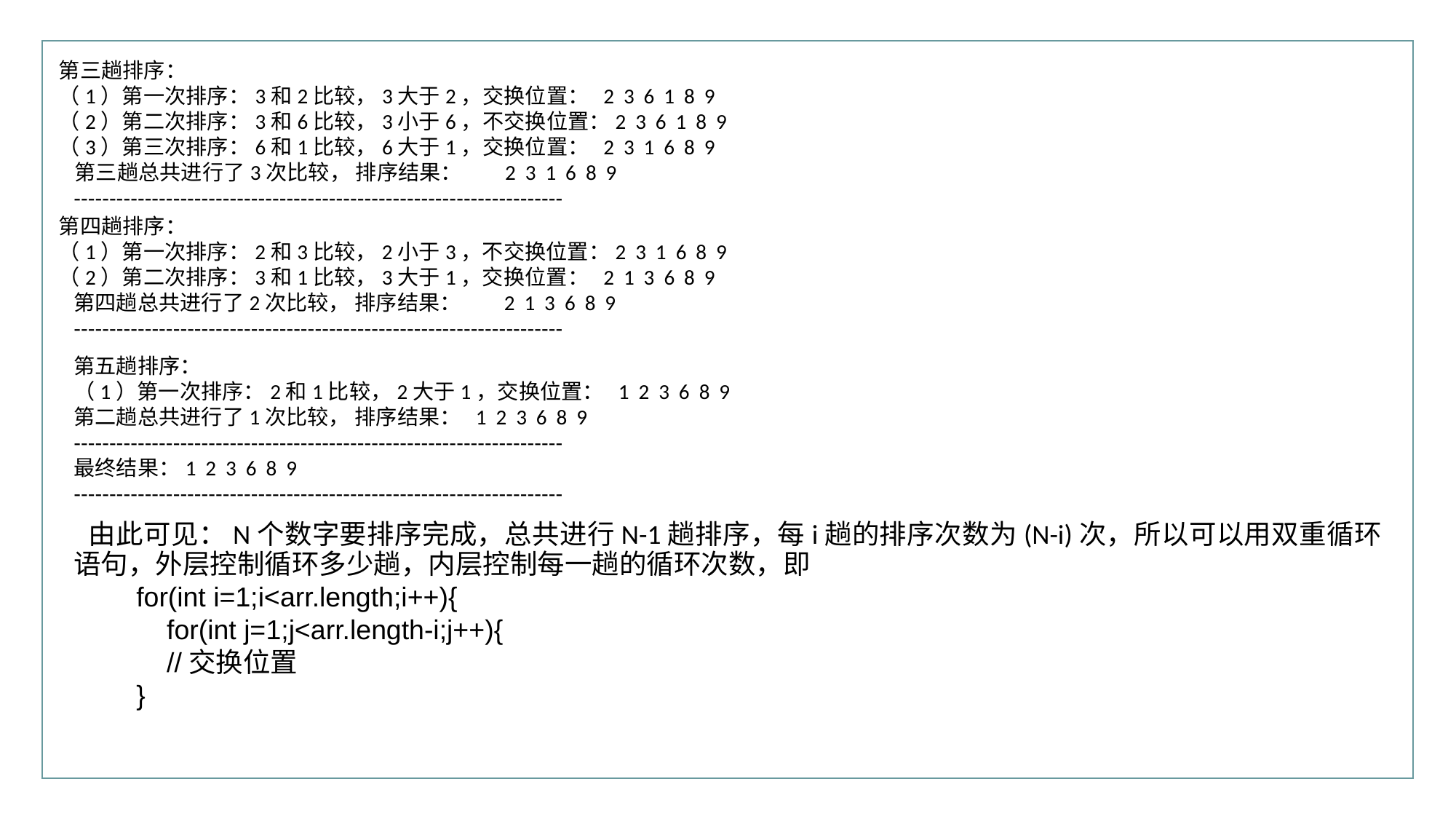

第三趟排序：
（1）第一次排序：3和2比较，3大于2，交换位置：  2  3  6  1  8  9
（2）第二次排序：3和6比较，3小于6，不交换位置：2  3  6  1  8  9
（3）第三次排序：6和1比较，6大于1，交换位置：  2  3  1  6  8  9
第三趟总共进行了3次比较， 排序结果：        2  3  1  6  8  9
---------------------------------------------------------------------
第四趟排序：
（1）第一次排序：2和3比较，2小于3，不交换位置：2  3  1  6  8  9
（2）第二次排序：3和1比较，3大于1，交换位置：  2  1  3  6  8  9
第四趟总共进行了2次比较， 排序结果：        2  1  3  6  8  9
---------------------------------------------------------------------
第五趟排序：
（1）第一次排序：2和1比较，2大于1，交换位置：  1  2  3  6  8  9
第二趟总共进行了1次比较， 排序结果：  1  2  3  6  8  9
---------------------------------------------------------------------
最终结果：1  2  3  6  8  9
---------------------------------------------------------------------
由此可见：N个数字要排序完成，总共进行N-1趟排序，每i趟的排序次数为(N-i)次，所以可以用双重循环语句，外层控制循环多少趟，内层控制每一趟的循环次数，即
for(int i=1;i<arr.length;i++){
    for(int j=1;j<arr.length-i;j++){
    //交换位置
}